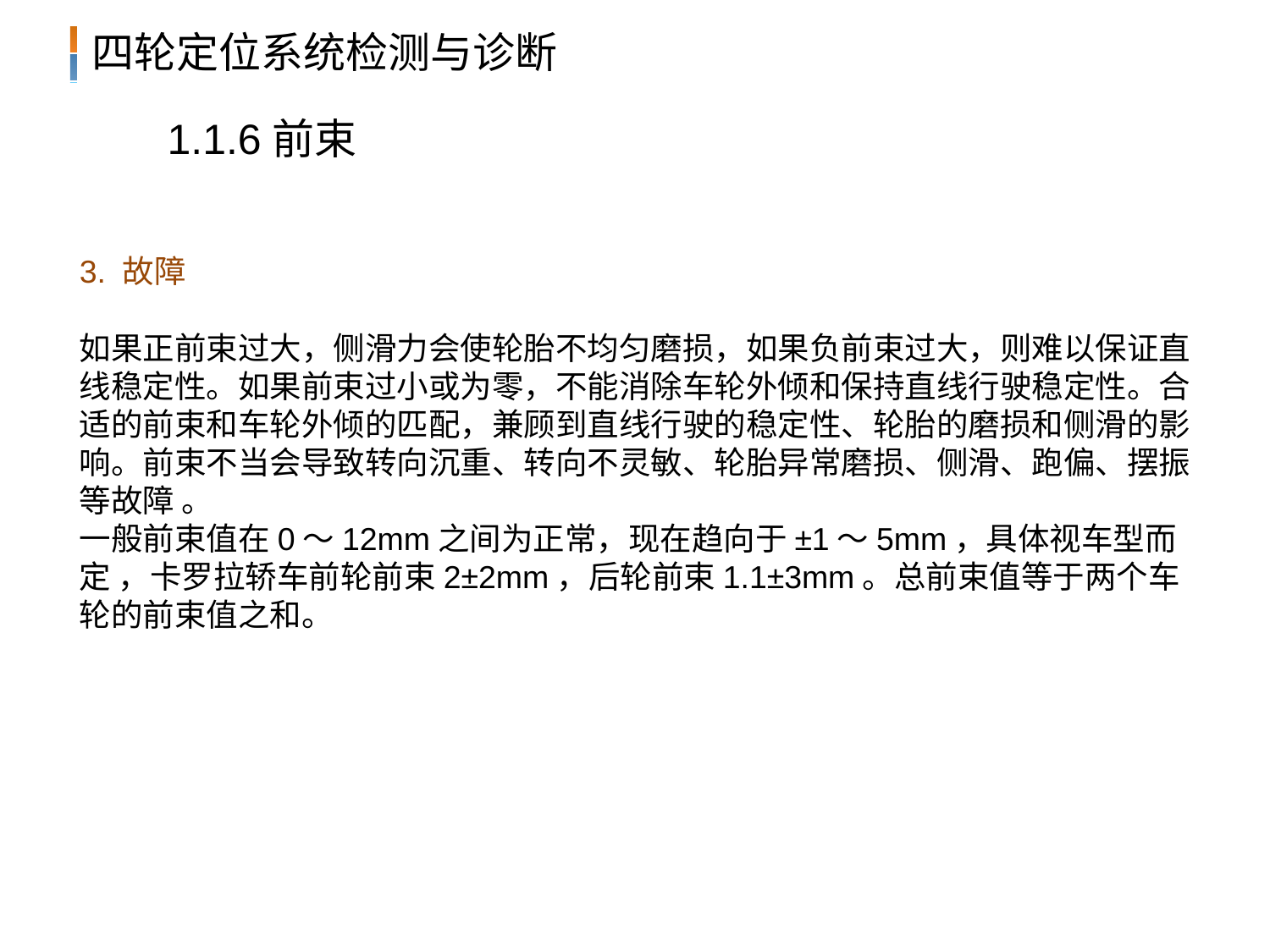

1.1.6前束
3. 故障

如果正前束过大，侧滑力会使轮胎不均匀磨损，如果负前束过大，则难以保证直线稳定性。如果前束过小或为零，不能消除车轮外倾和保持直线行驶稳定性。合适的前束和车轮外倾的匹配，兼顾到直线行驶的稳定性、轮胎的磨损和侧滑的影响。前束不当会导致转向沉重、转向不灵敏、轮胎异常磨损、侧滑、跑偏、摆振等故障 。
一般前束值在0～12mm之间为正常，现在趋向于±1～5mm，具体视车型而定 ，卡罗拉轿车前轮前束2±2mm，后轮前束1.1±3mm。总前束值等于两个车轮的前束值之和。